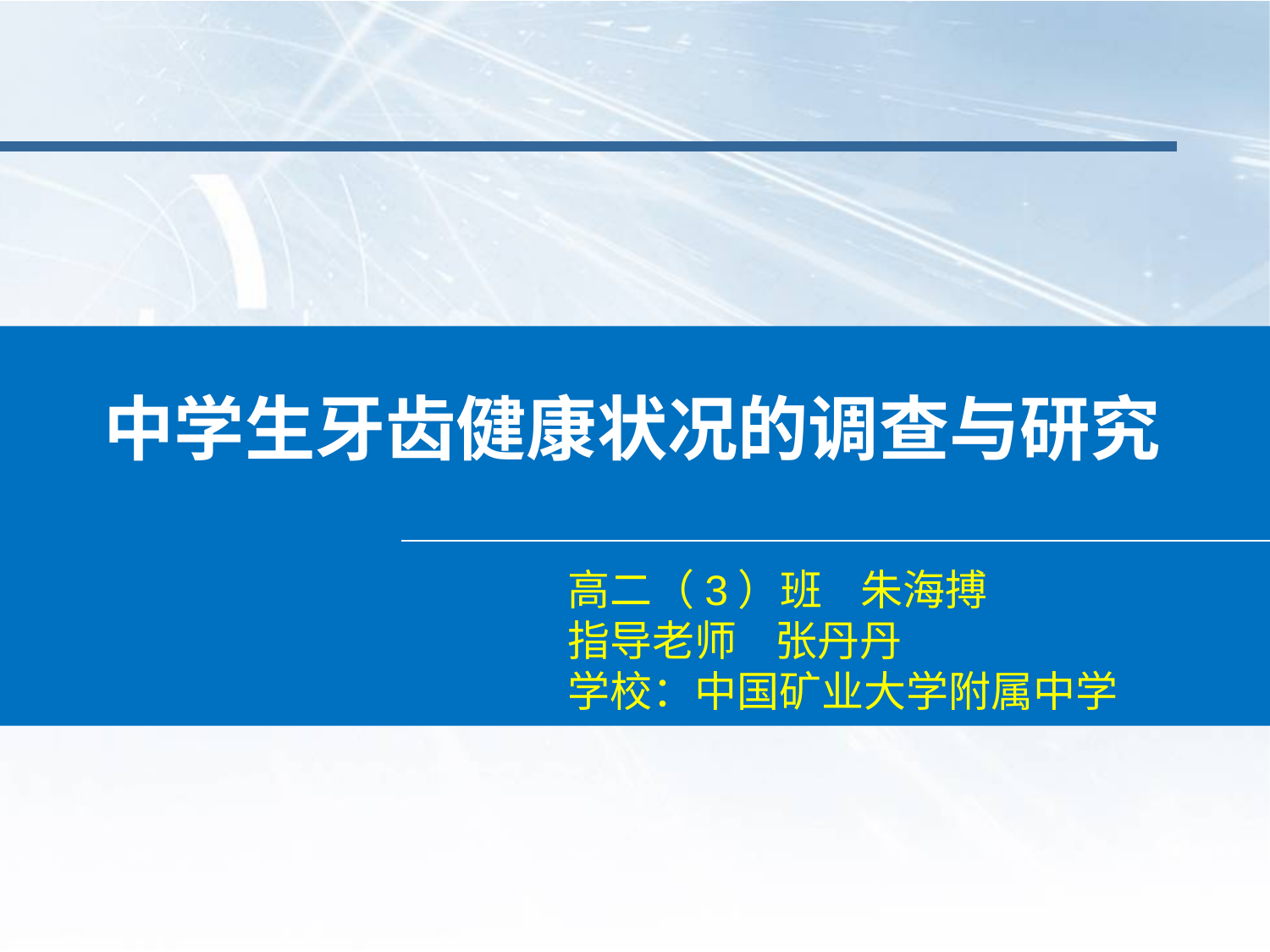

中学生牙齿健康状况的调查与研究
高二（3）班    朱海搏
指导老师    张丹丹
学校：中国矿业大学附属中学